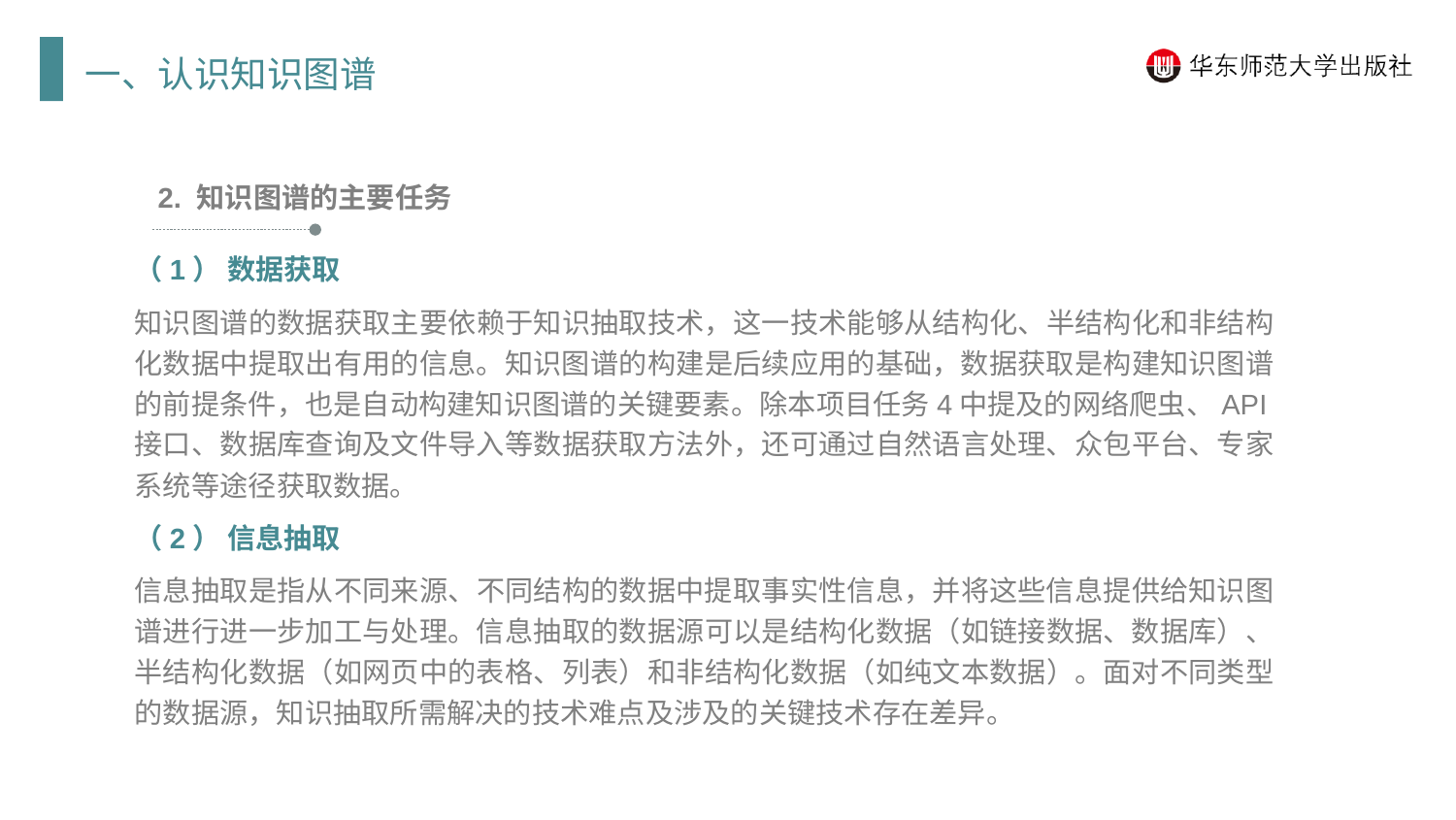

一、认识知识图谱
2. 知识图谱的主要任务
（1） 数据获取
知识图谱的数据获取主要依赖于知识抽取技术，这一技术能够从结构化、半结构化和非结构化数据中提取出有用的信息。知识图谱的构建是后续应用的基础，数据获取是构建知识图谱的前提条件，也是自动构建知识图谱的关键要素。除本项目任务4中提及的网络爬虫、API接口、数据库查询及文件导入等数据获取方法外，还可通过自然语言处理、众包平台、专家系统等途径获取数据。
（2） 信息抽取
信息抽取是指从不同来源、不同结构的数据中提取事实性信息，并将这些信息提供给知识图谱进行进一步加工与处理。信息抽取的数据源可以是结构化数据（如链接数据、数据库）、半结构化数据（如网页中的表格、列表）和非结构化数据（如纯文本数据）。面对不同类型的数据源，知识抽取所需解决的技术难点及涉及的关键技术存在差异。